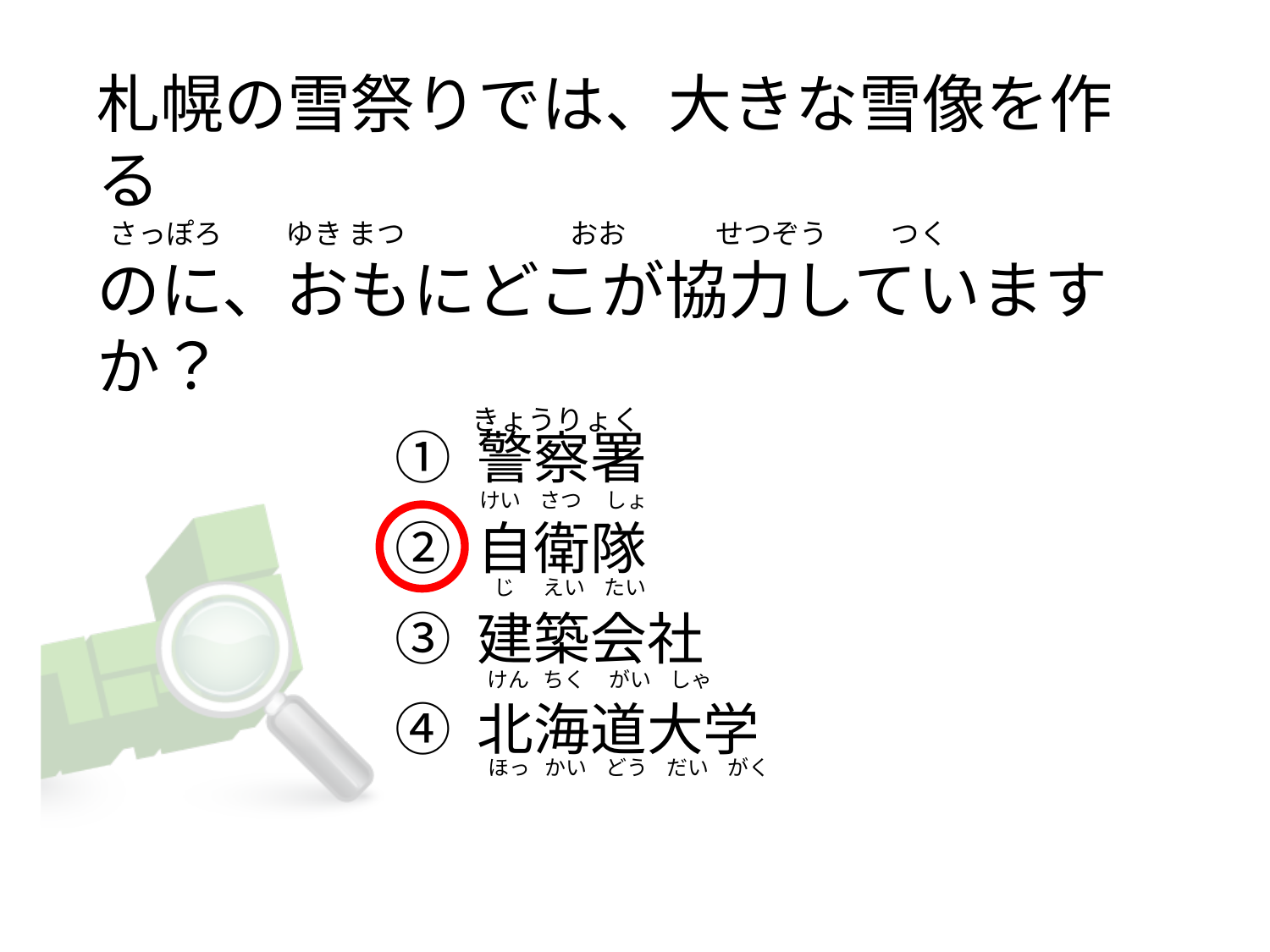

# 札幌の雪祭りでは、大きな雪像を作る   さっぽろ          ゆき まつ                          おお              せつぞう          つく のに、おもにどこが協力していますか？                                                            きょうりょく
① 警察署
② 自衛隊
③ 建築会社
④ 北海道大学
けい    さつ     しょ

  じ      えい    たい
 けん   ちく     がい    しゃ
  ほっ   かい    どう    だい    がく